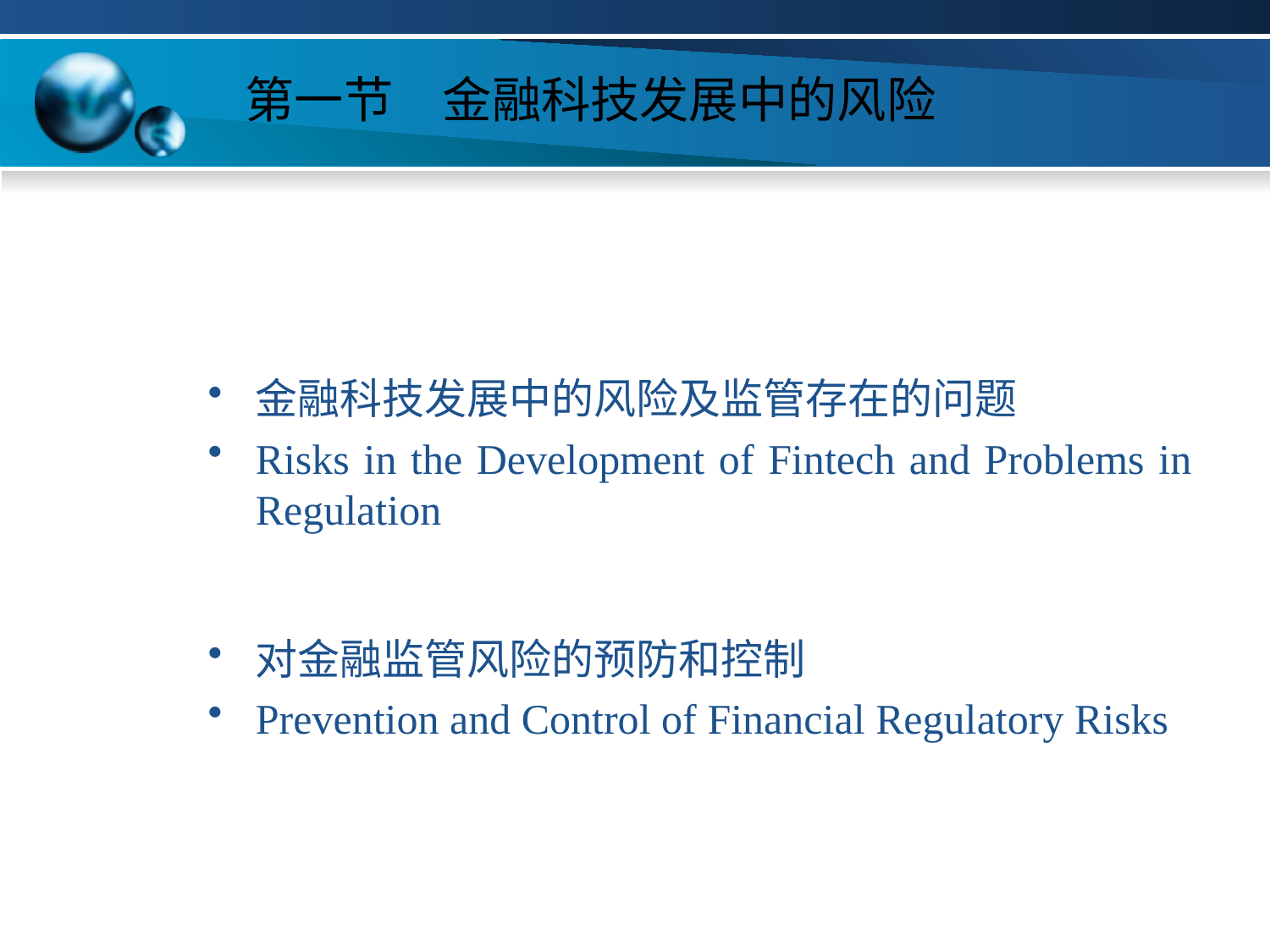

# 第一节　金融科技发展中的风险
金融科技发展中的风险及监管存在的问题
Risks in the Development of Fintech and Problems in Regulation
对金融监管风险的预防和控制
Prevention and Control of Financial Regulatory Risks